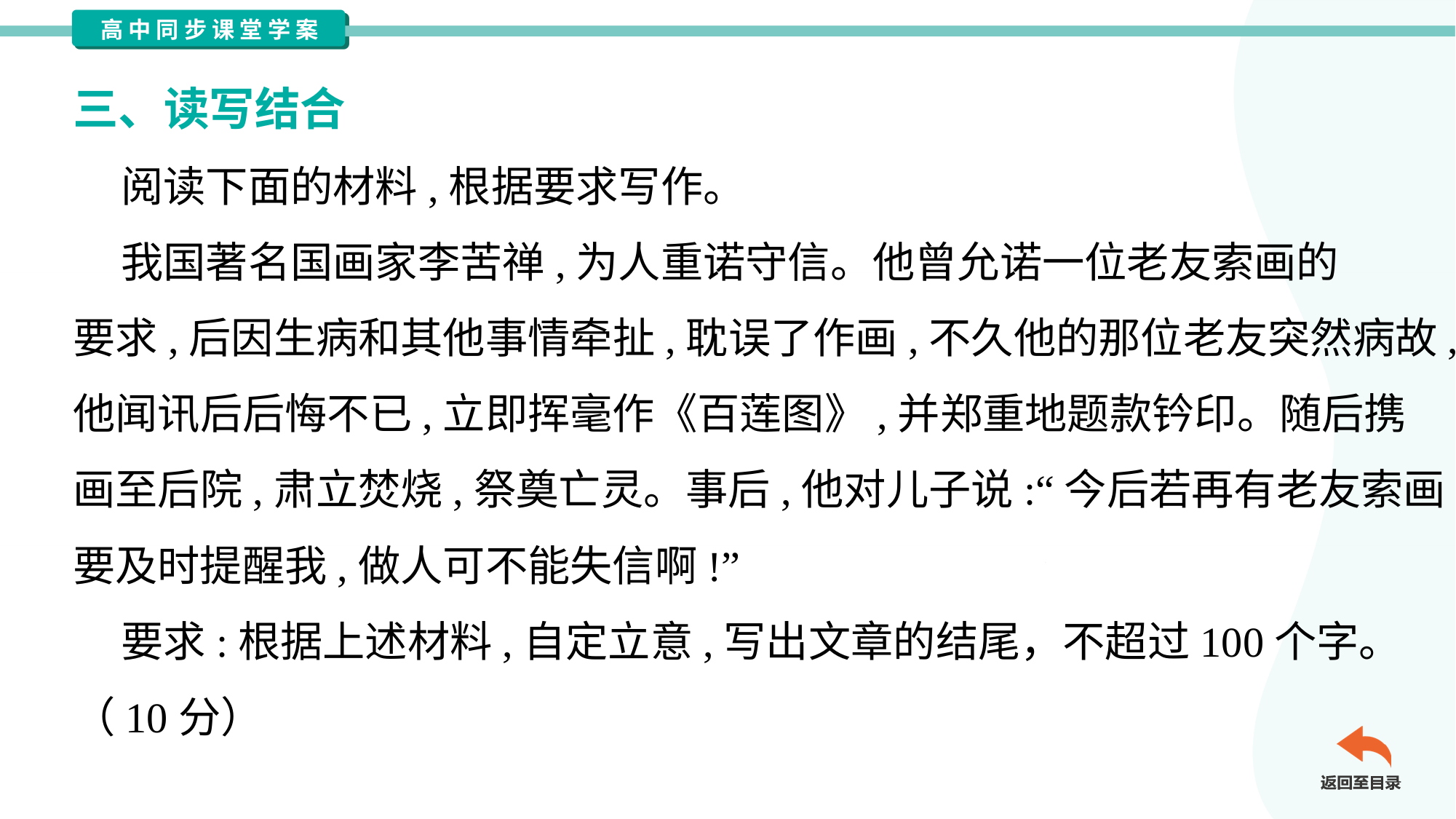

三、读写结合
    阅读下面的材料,根据要求写作。
    我国著名国画家李苦禅,为人重诺守信。他曾允诺一位老友索画的
要求,后因生病和其他事情牵扯,耽误了作画,不久他的那位老友突然病故,
他闻讯后后悔不已,立即挥毫作《百莲图》,并郑重地题款钤印。随后携
画至后院,肃立焚烧,祭奠亡灵。事后,他对儿子说:“今后若再有老友索画,
要及时提醒我,做人可不能失信啊!”
    要求:根据上述材料,自定立意,写出文章的结尾，不超过100个字。
（10分）